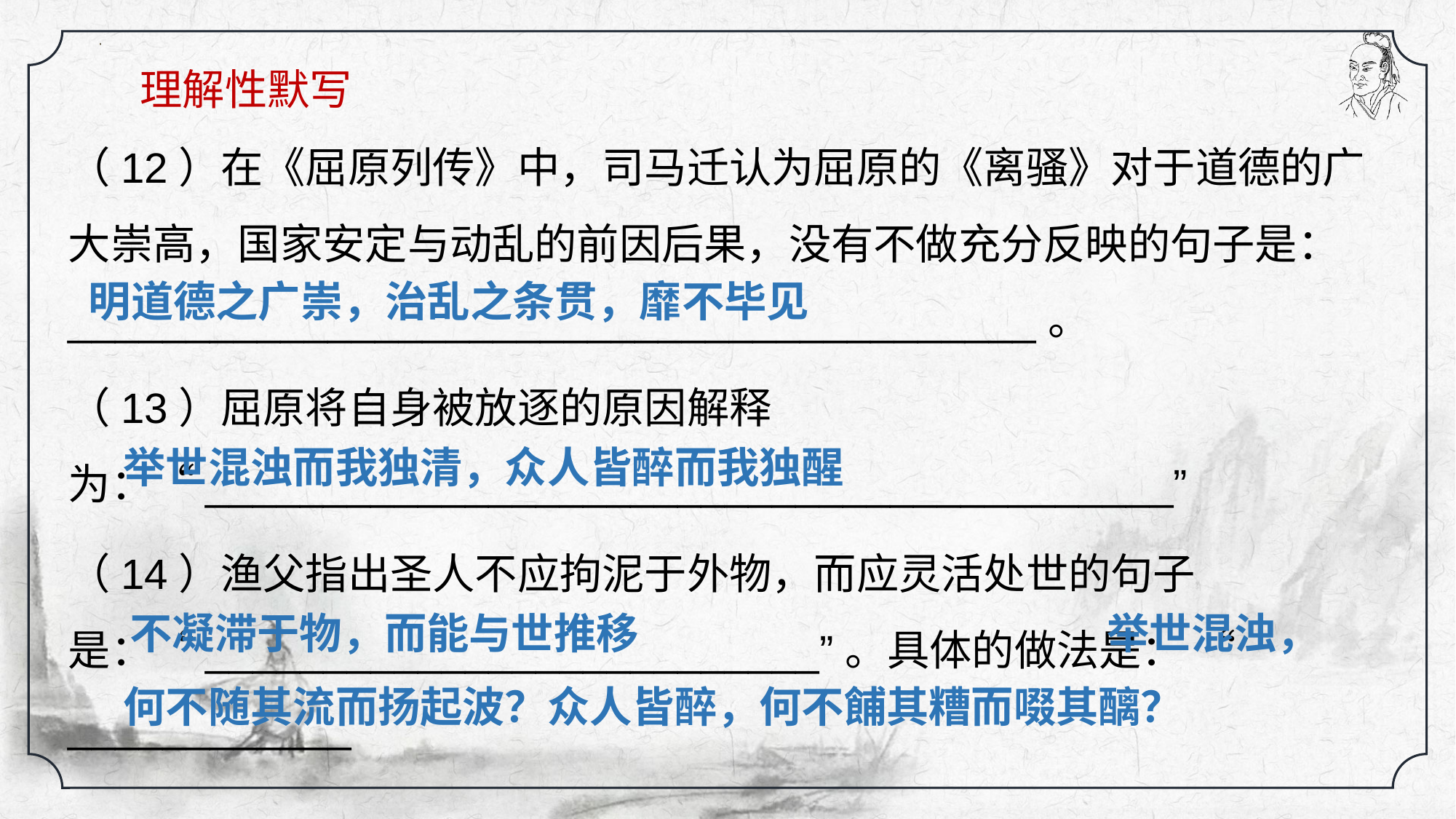

理解性默写
（12）在《屈原列传》中，司马迁认为屈原的《离骚》对于道德的广大崇高，国家安定与动乱的前因后果，没有不做充分反映的句子是：_________________________________________。
政论文
明道德之广崇，治乱之条贯，靡不毕见
（13）屈原将自身被放逐的原因解释为：“_________________________________________”
举世混浊而我独清，众人皆醉而我独醒
（14）渔父指出圣人不应拘泥于外物，而应灵活处世的句子是：“__________________________”。具体的做法是： “ ____________ _________________________________________________________”。
举世混浊，
何不随其流而扬起波？众人皆醉，何不餔其糟而啜其醨？
不凝滞于物，而能与世推移